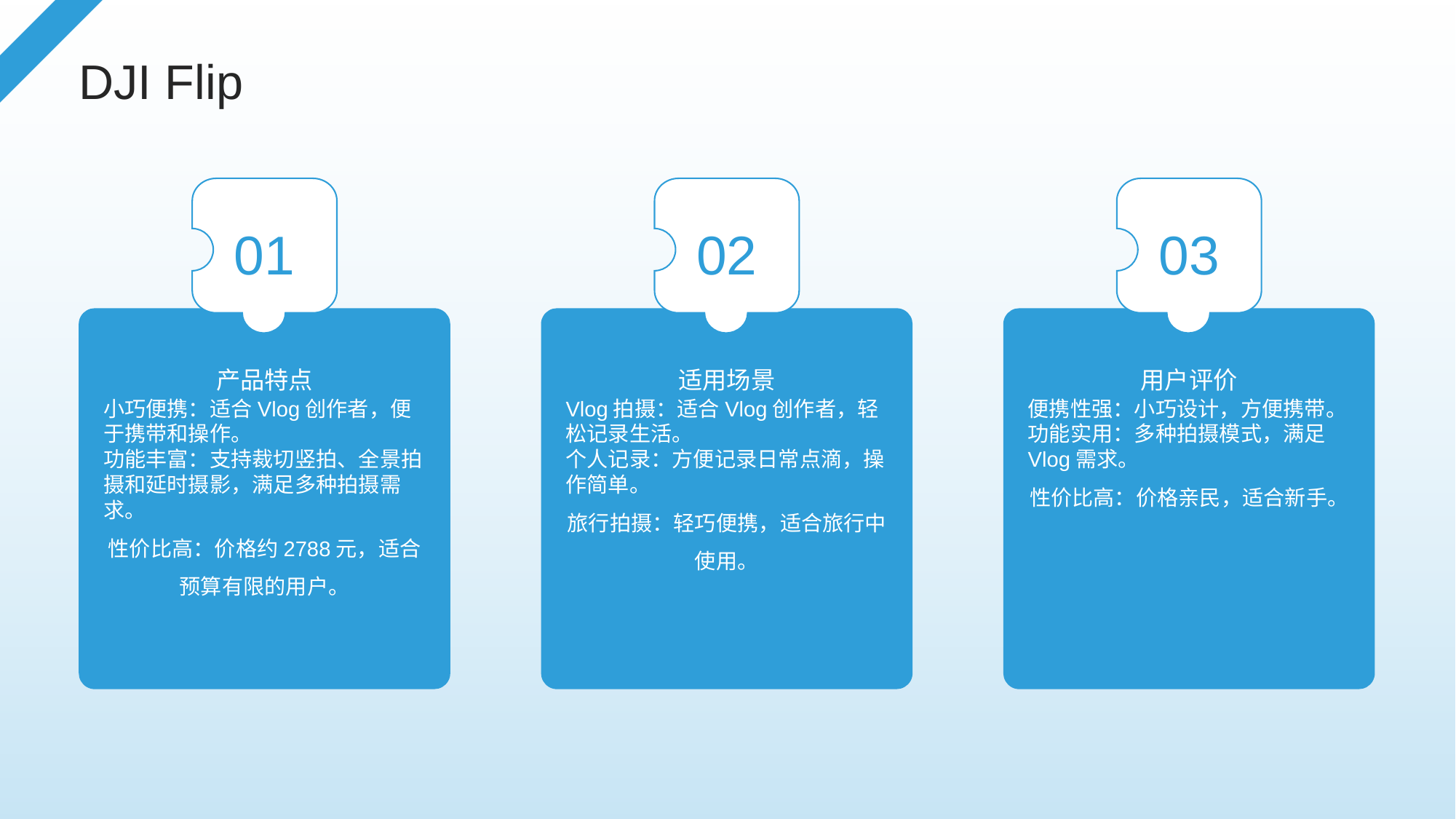

DJI Flip

01
02
03

产品特点
适用场景
用户评价
小巧便携：适合Vlog创作者，便于携带和操作。
功能丰富：支持裁切竖拍、全景拍摄和延时摄影，满足多种拍摄需求。
性价比高：价格约2788元，适合预算有限的用户。
Vlog拍摄：适合Vlog创作者，轻松记录生活。
个人记录：方便记录日常点滴，操作简单。
旅行拍摄：轻巧便携，适合旅行中使用。
便携性强：小巧设计，方便携带。
功能实用：多种拍摄模式，满足Vlog需求。
性价比高：价格亲民，适合新手。